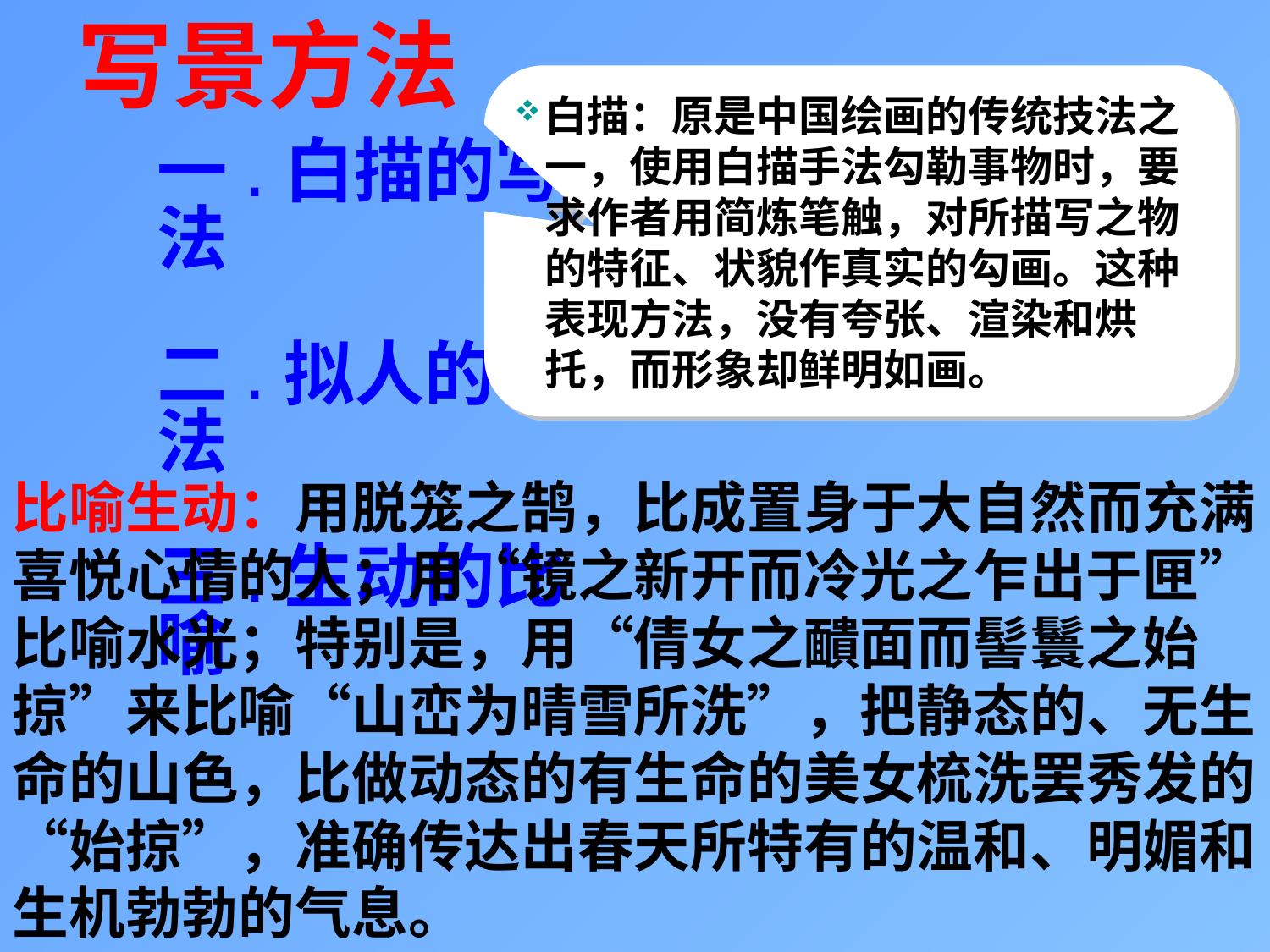

写景方法
白描：原是中国绘画的传统技法之一，使用白描手法勾勒事物时，要求作者用简炼笔触，对所描写之物的特征、状貌作真实的勾画。这种表现方法，没有夸张、渲染和烘托，而形象却鲜明如画。

一.白描的写法

二.拟人的写法

三.生动的比喻
比喻生动：用脱笼之鹄，比成置身于大自然而充满喜悦心情的人；用“镜之新开而冷光之乍出于匣”比喻水光；特别是，用“倩女之靧面而髻鬟之始掠”来比喻“山峦为晴雪所洗”，把静态的、无生命的山色，比做动态的有生命的美女梳洗罢秀发的“始掠”，准确传达出春天所特有的温和、明媚和生机勃勃的气息。